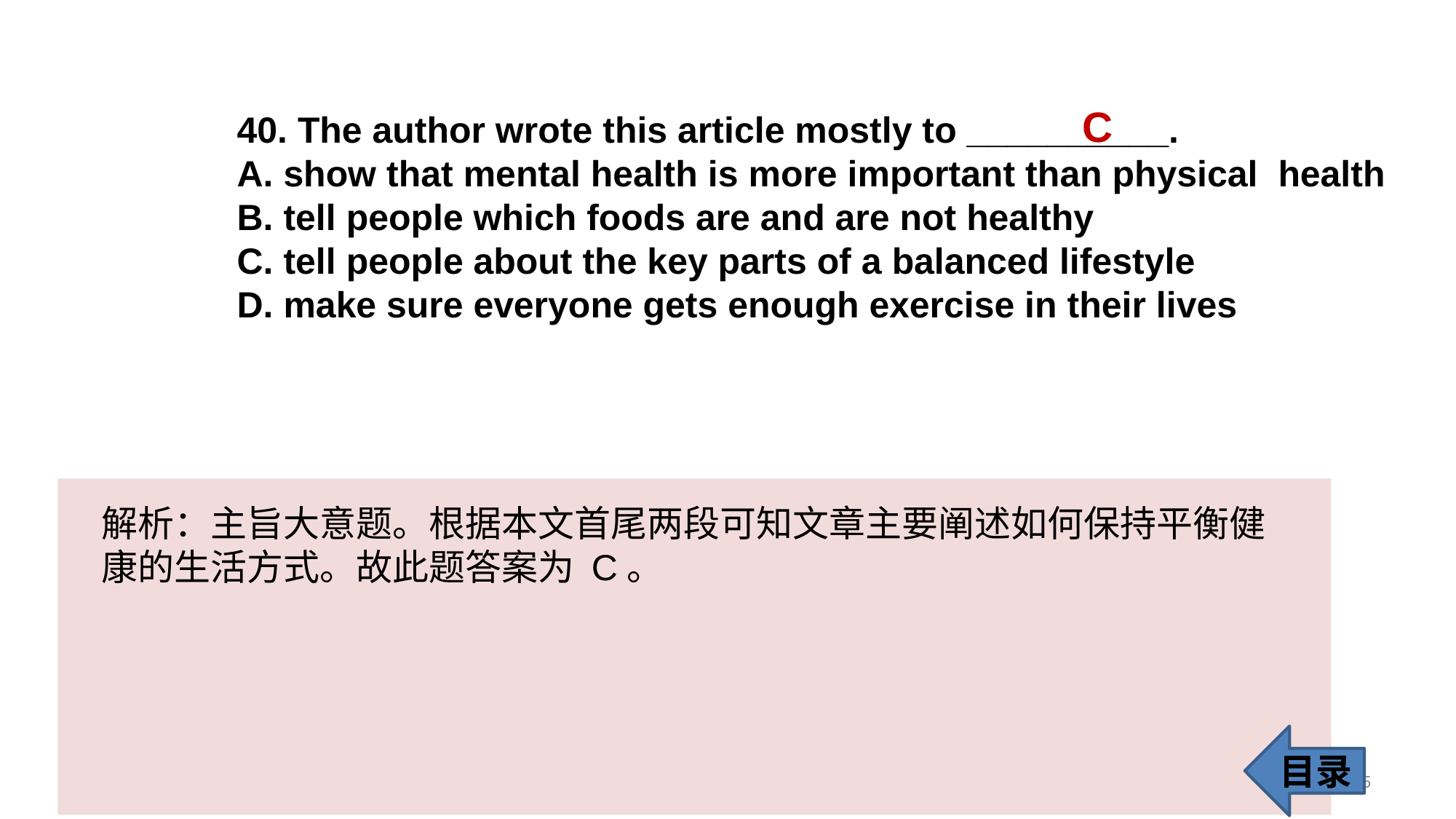

C
40. The author wrote this article mostly to __________.
A. show that mental health is more important than physical  health
B. tell people which foods are and are not healthy
C. tell people about the key parts of a balanced lifestyle
D. make sure everyone gets enough exercise in their lives

解析：主旨大意题。根据本文首尾两段可知文章主要阐述如何保持平衡健康的生活方式。故此题答案为 C。
目录
45